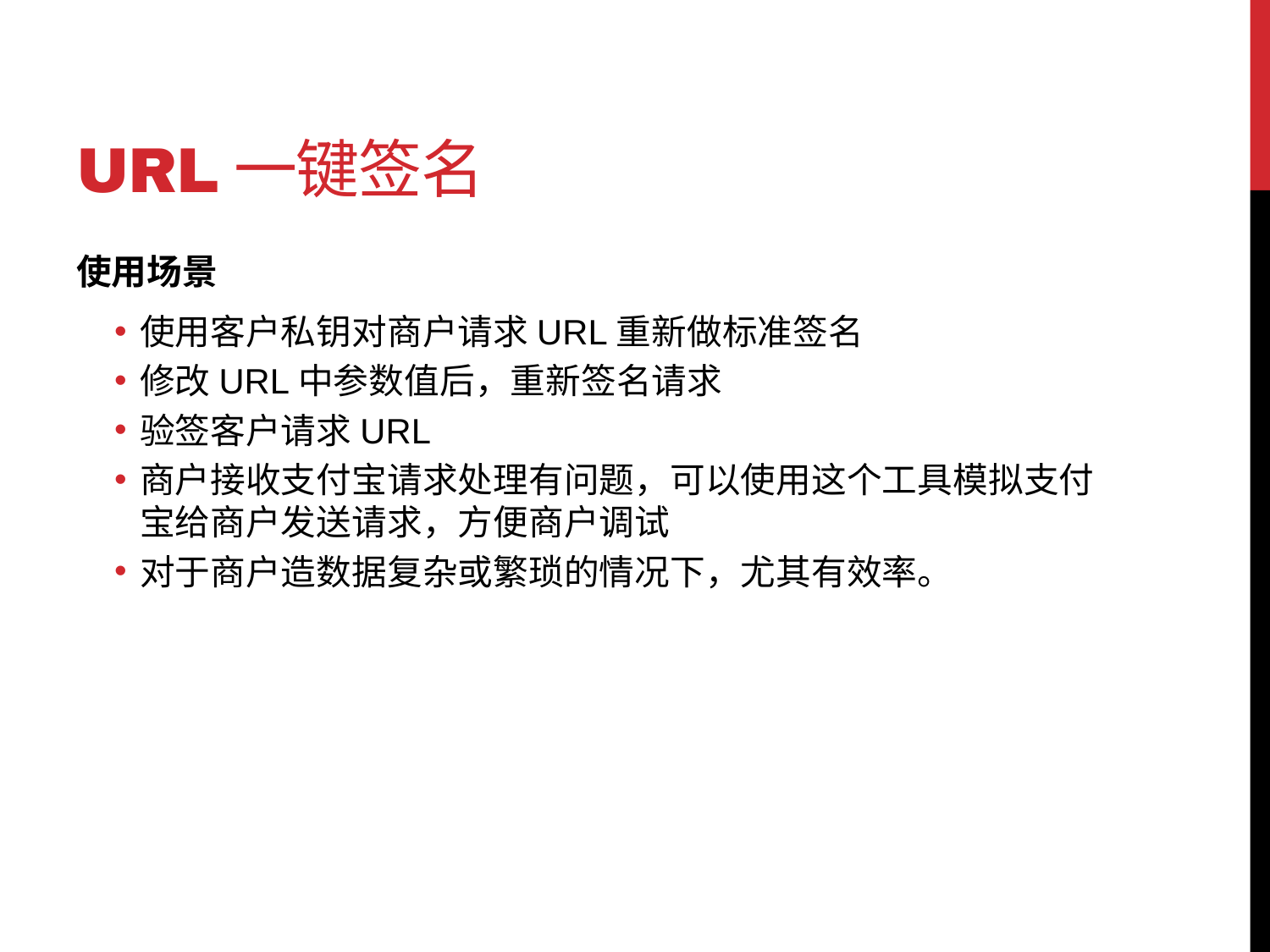

# URL一键签名
使用场景
使用客户私钥对商户请求URL重新做标准签名
修改URL中参数值后，重新签名请求
验签客户请求URL
商户接收支付宝请求处理有问题，可以使用这个工具模拟支付宝给商户发送请求，方便商户调试
对于商户造数据复杂或繁琐的情况下，尤其有效率。